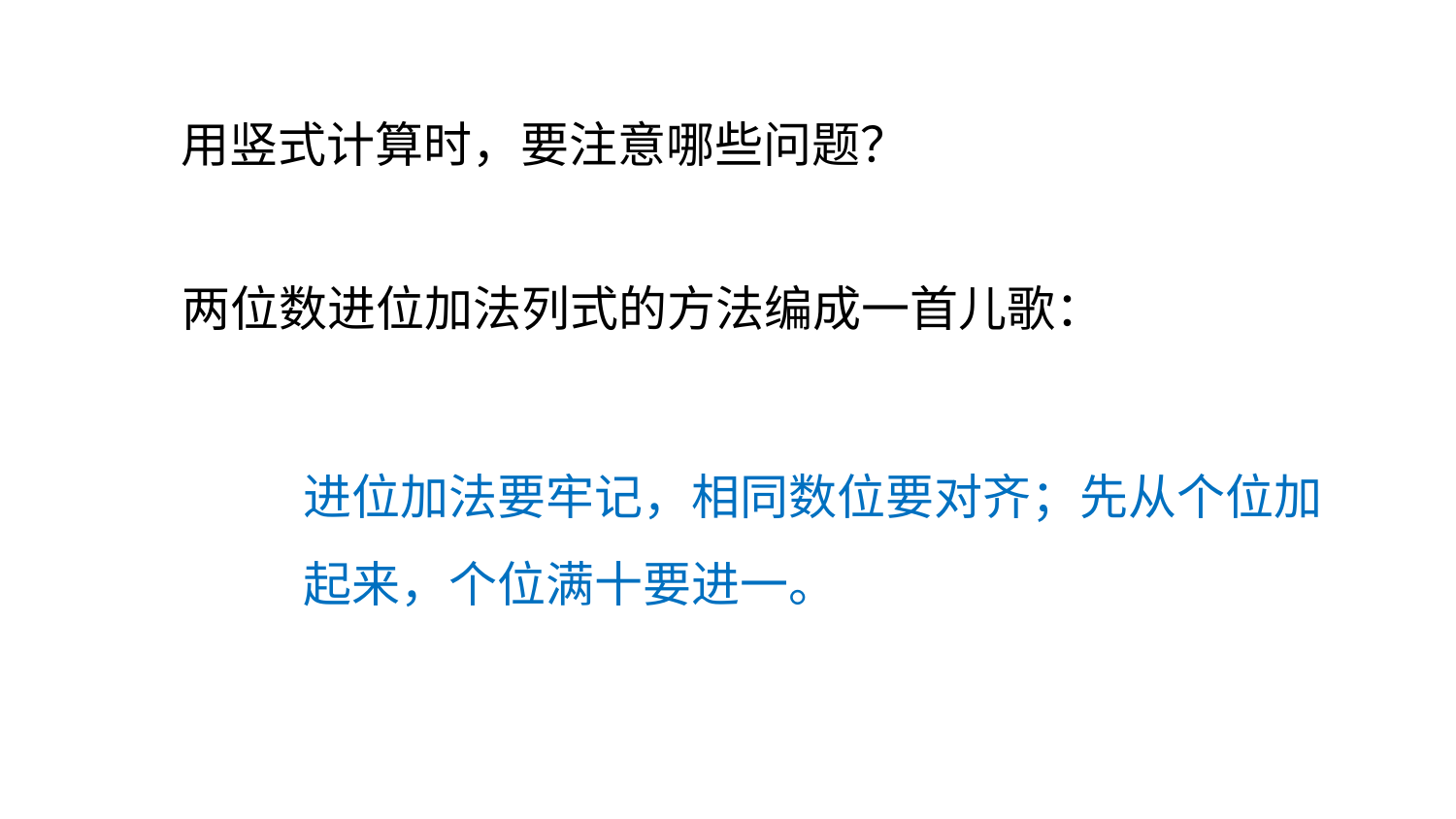

用竖式计算时，要注意哪些问题？
两位数进位加法列式的方法编成一首儿歌：
进位加法要牢记，相同数位要对齐；先从个位加起来，个位满十要进一。